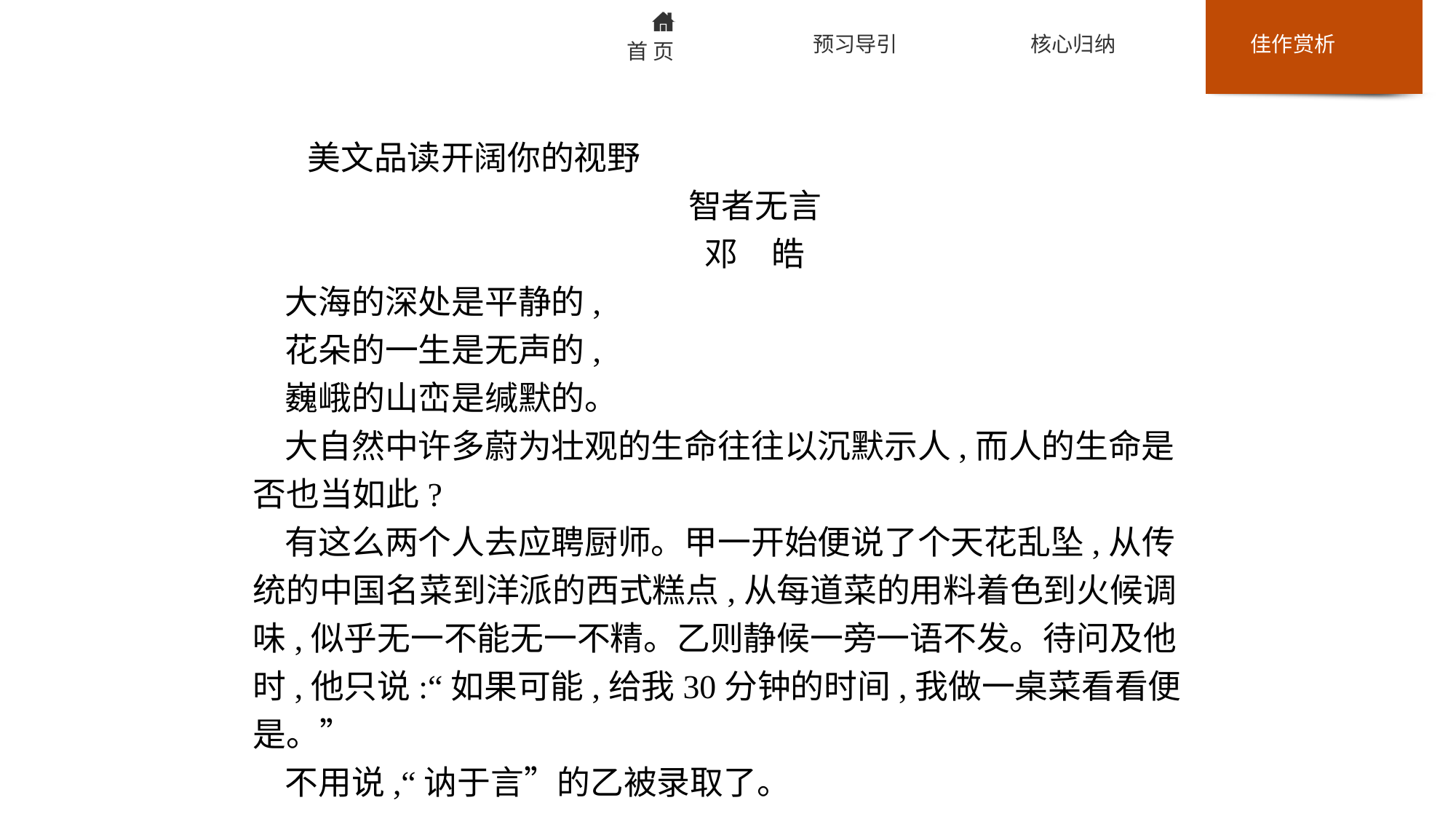

美文品读开阔你的视野
智者无言
邓　皓
大海的深处是平静的,
花朵的一生是无声的,
巍峨的山峦是缄默的。
大自然中许多蔚为壮观的生命往往以沉默示人,而人的生命是否也当如此?
有这么两个人去应聘厨师。甲一开始便说了个天花乱坠,从传统的中国名菜到洋派的西式糕点,从每道菜的用料着色到火候调味,似乎无一不能无一不精。乙则静候一旁一语不发。待问及他时,他只说:“如果可能,给我30分钟的时间,我做一桌菜看看便是。”
不用说,“讷于言”的乙被录取了。